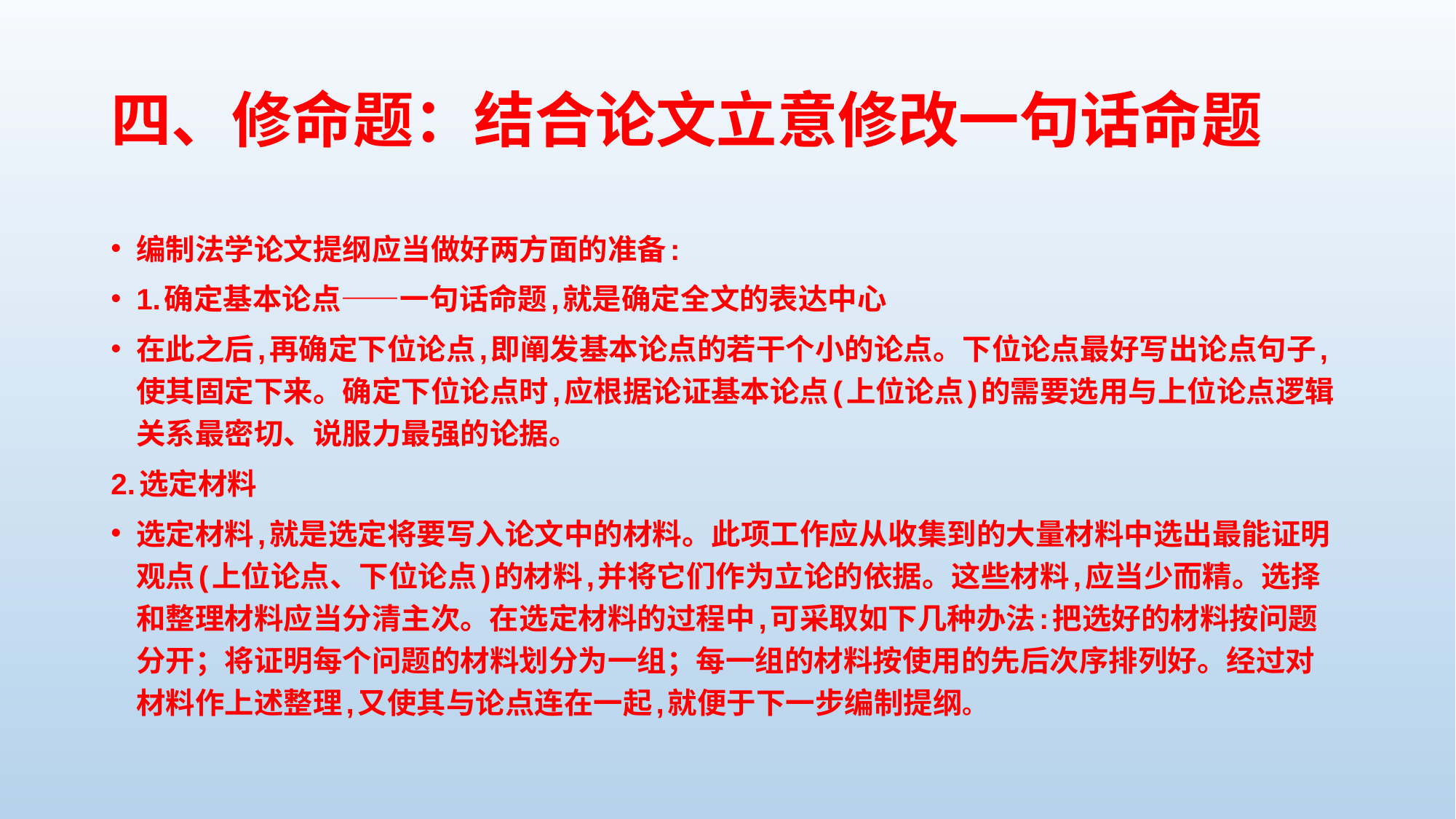

# 四、修命题：结合论文立意修改一句话命题
编制法学论文提纲应当做好两方面的准备:
1.确定基本论点——一句话命题,就是确定全文的表达中心
在此之后,再确定下位论点,即阐发基本论点的若干个小的论点。下位论点最好写出论点句子,使其固定下来。确定下位论点时,应根据论证基本论点(上位论点)的需要选用与上位论点逻辑关系最密切、说服力最强的论据。
2.选定材料
选定材料,就是选定将要写入论文中的材料。此项工作应从收集到的大量材料中选出最能证明观点(上位论点、下位论点)的材料,并将它们作为立论的依据。这些材料,应当少而精。选择和整理材料应当分清主次。在选定材料的过程中,可采取如下几种办法:把选好的材料按问题分开；将证明每个问题的材料划分为一组；每一组的材料按使用的先后次序排列好。经过对材料作上述整理,又使其与论点连在一起,就便于下一步编制提纲。